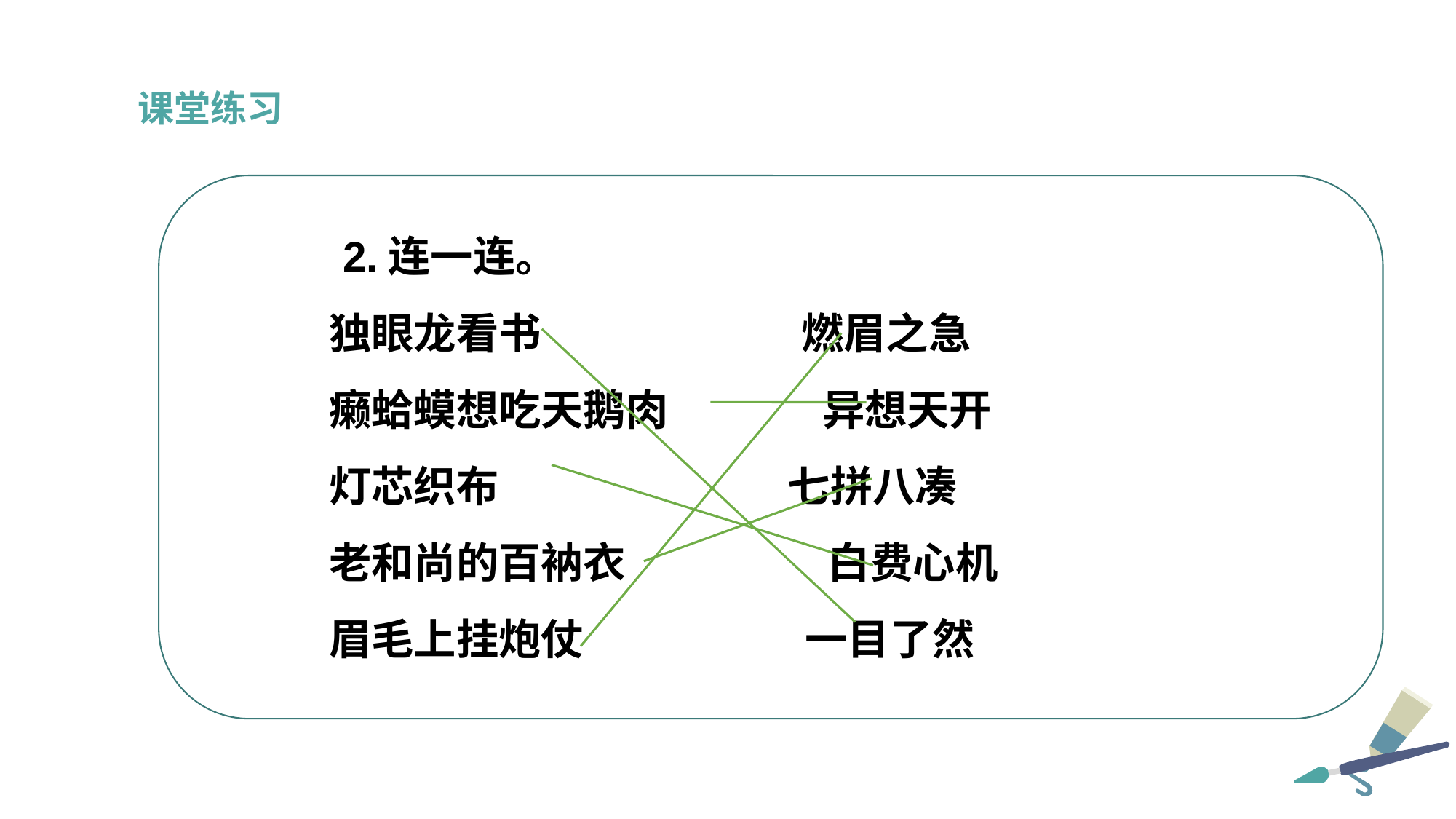

课堂练习

 2.连一连。
独眼龙看书                           燃眉之急
癞蛤蟆想吃天鹅肉                异想天开
灯芯织布                              七拼八凑
老和尚的百衲衣                     白费心机
眉毛上挂炮仗                       一目了然